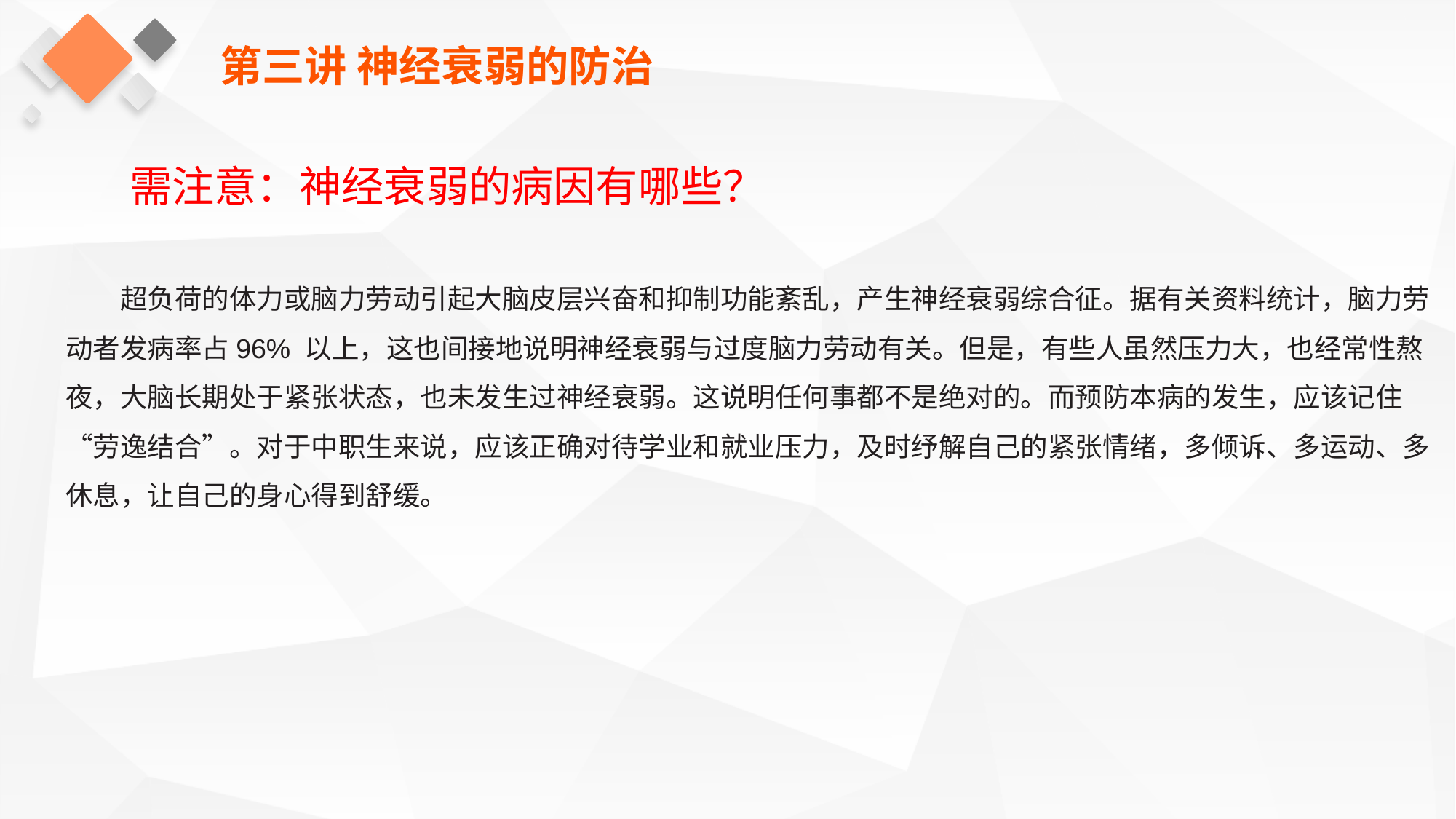

第三讲 神经衰弱的防治
需注意：神经衰弱的病因有哪些？
超负荷的体力或脑力劳动引起大脑皮层兴奋和抑制功能紊乱，产生神经衰弱综合征。据有关资料统计，脑力劳动者发病率占96% 以上，这也间接地说明神经衰弱与过度脑力劳动有关。但是，有些人虽然压力大，也经常性熬夜，大脑长期处于紧张状态，也未发生过神经衰弱。这说明任何事都不是绝对的。而预防本病的发生，应该记住“劳逸结合”。对于中职生来说，应该正确对待学业和就业压力，及时纾解自己的紧张情绪，多倾诉、多运动、多休息，让自己的身心得到舒缓。